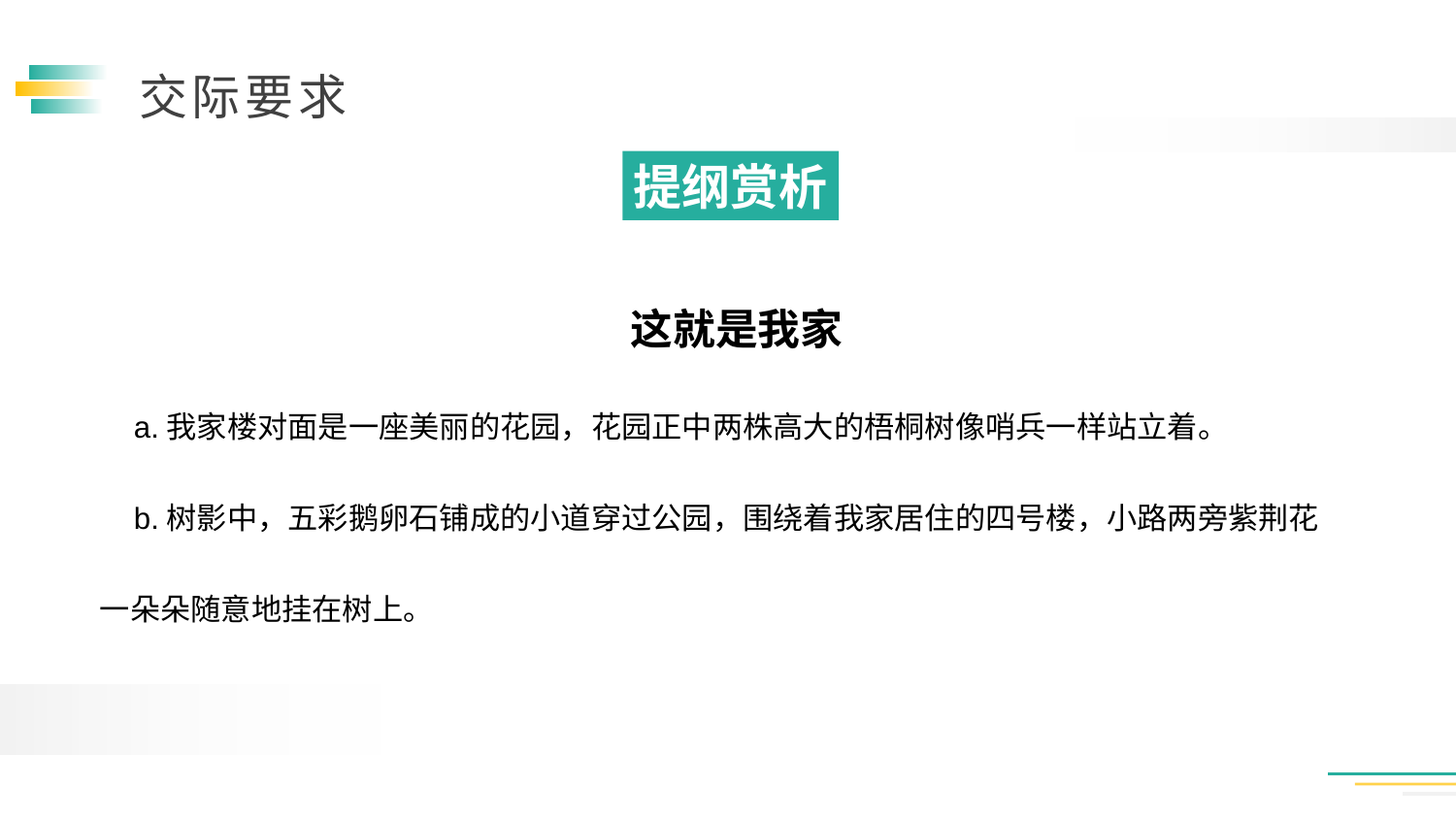

小学学科网  xuekeedu.com
提纲赏析
   这就是我家
    a.我家楼对面是一座美丽的花园，花园正中两株高大的梧桐树像哨兵一样站立着。
    b.树影中，五彩鹅卵石铺成的小道穿过公园，围绕着我家居住的四号楼，小路两旁紫荆花一朵朵随意地挂在树上。